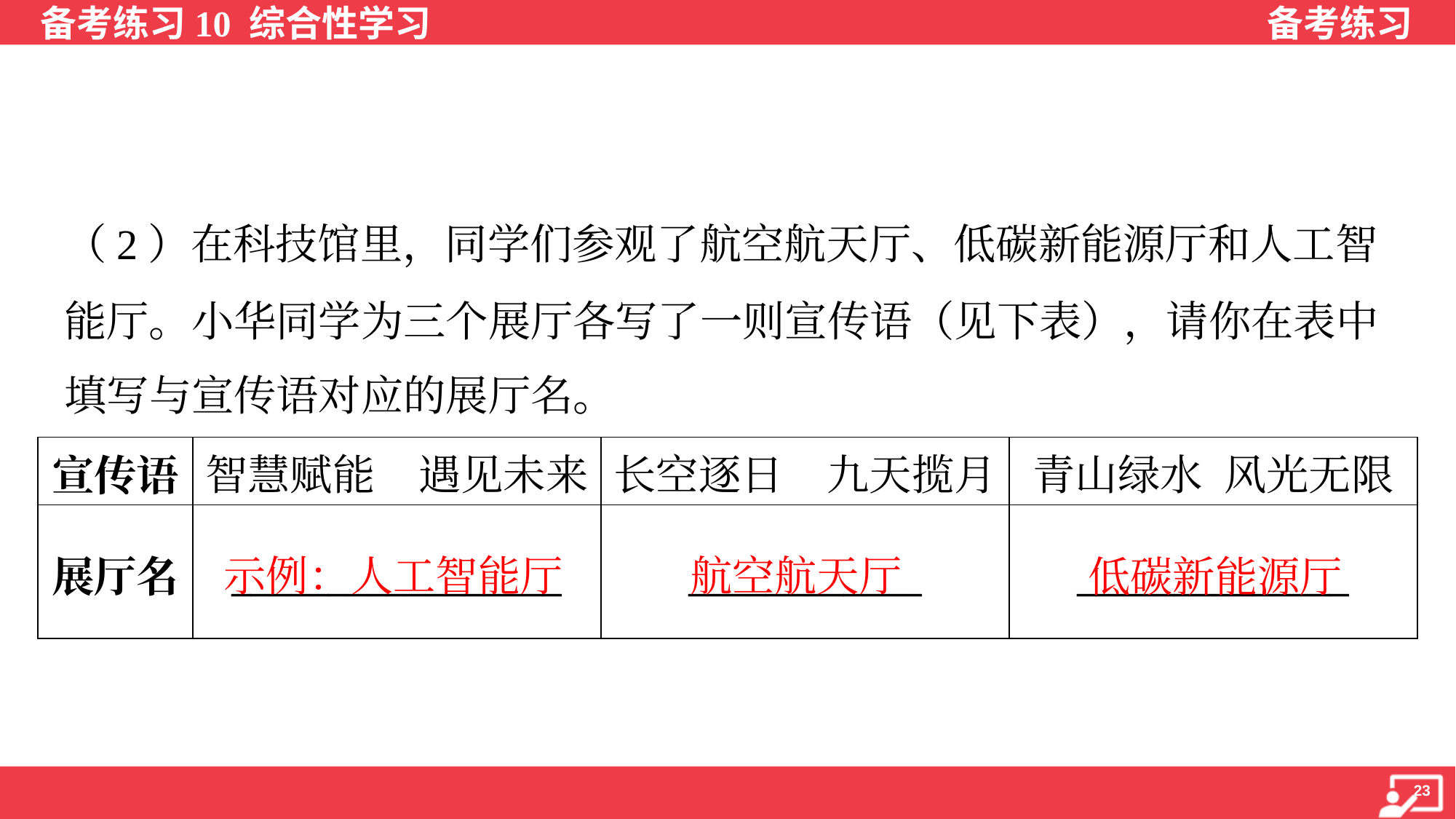

（2）在科技馆里，同学们参观了航空航天厅、低碳新能源厅和人工智
能厅。小华同学为三个展厅各写了一则宣传语（见下表），请你在表中
填写与宣传语对应的展厅名。
| 宣传语 | 智慧赋能 遇见未来 | 长空逐日 九天揽月 | 青山绿水 风光无限 |
| --- | --- | --- | --- |
| 展厅名 | \_\_\_\_\_\_\_\_\_\_\_\_\_\_\_\_\_ | \_\_\_\_\_\_\_\_\_\_\_\_ | \_\_\_\_\_\_\_\_\_\_\_\_\_\_ |
航空航天厅
示例：人工智能厅
低碳新能源厅